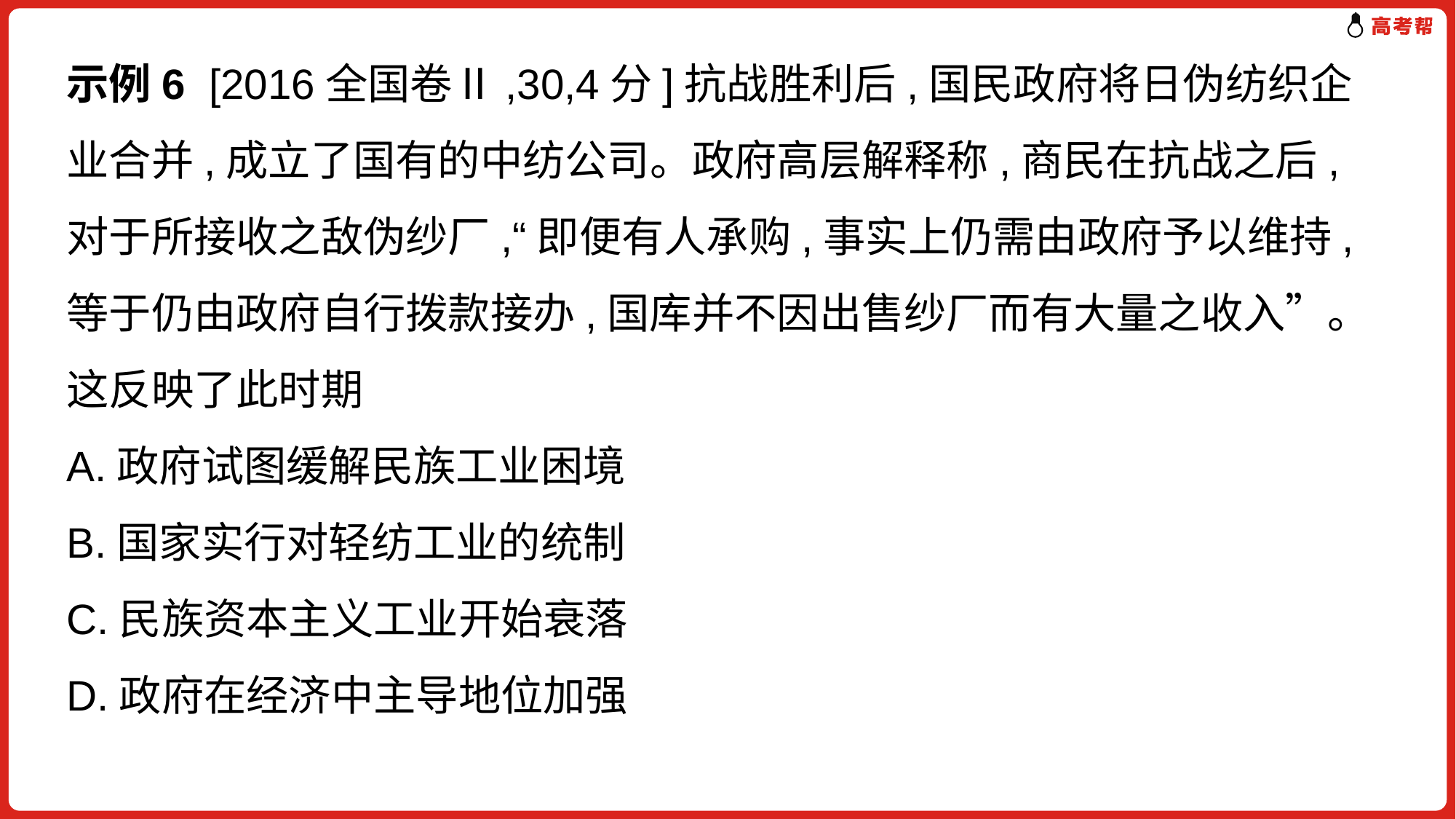

示例6  [2016全国卷Ⅱ,30,4分]抗战胜利后,国民政府将日伪纺织企业合并,成立了国有的中纺公司。政府高层解释称,商民在抗战之后,对于所接收之敌伪纱厂,“即便有人承购,事实上仍需由政府予以维持,等于仍由政府自行拨款接办,国库并不因出售纱厂而有大量之收入”。这反映了此时期
A.政府试图缓解民族工业困境
B.国家实行对轻纺工业的统制
C.民族资本主义工业开始衰落
D.政府在经济中主导地位加强